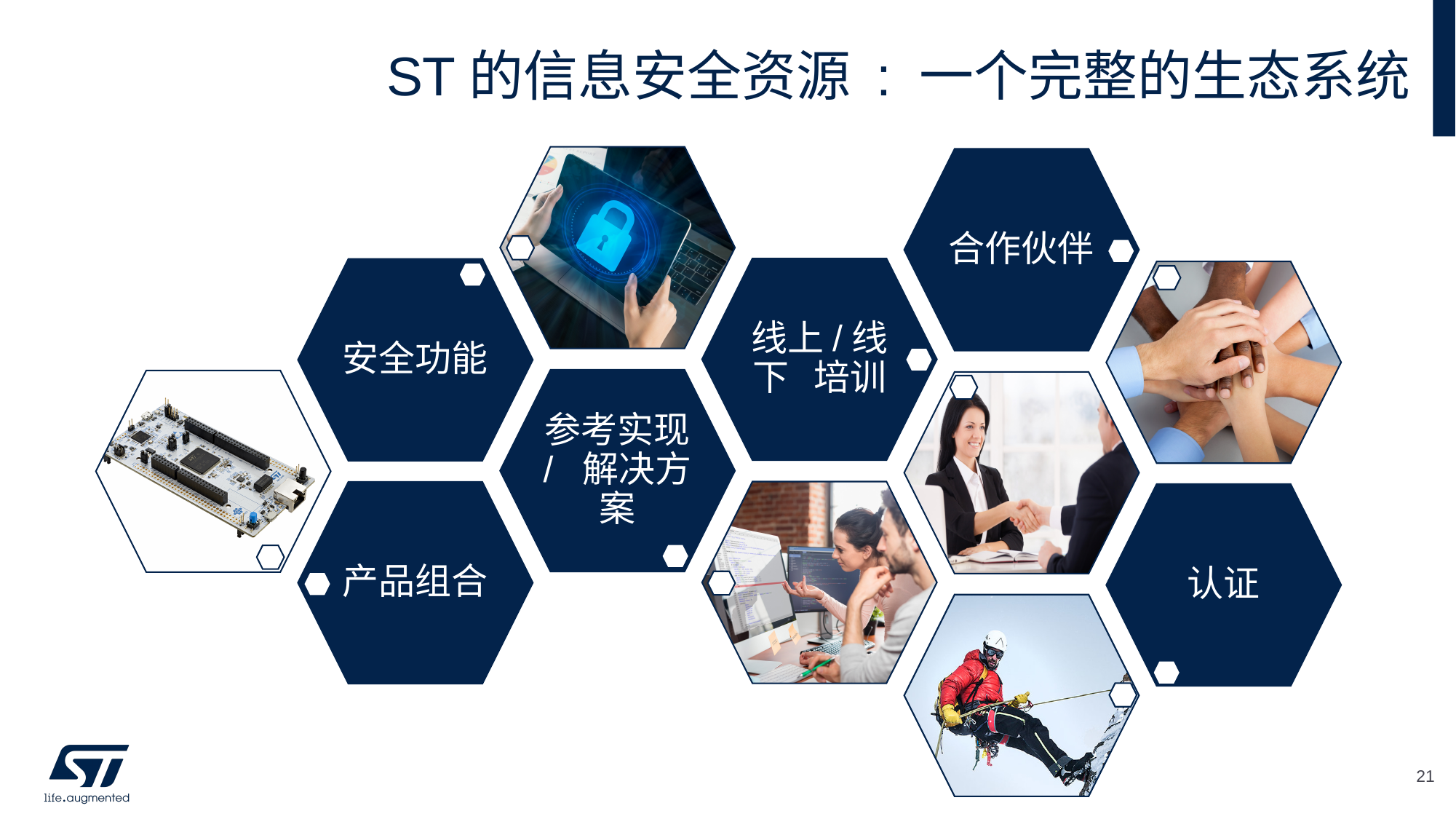

# ST的信息安全资源 : 一个完整的生态系统
产品组合
参考实现 /  解决方案
安全功能
线上/线下   培训
合作伙伴
认证
21